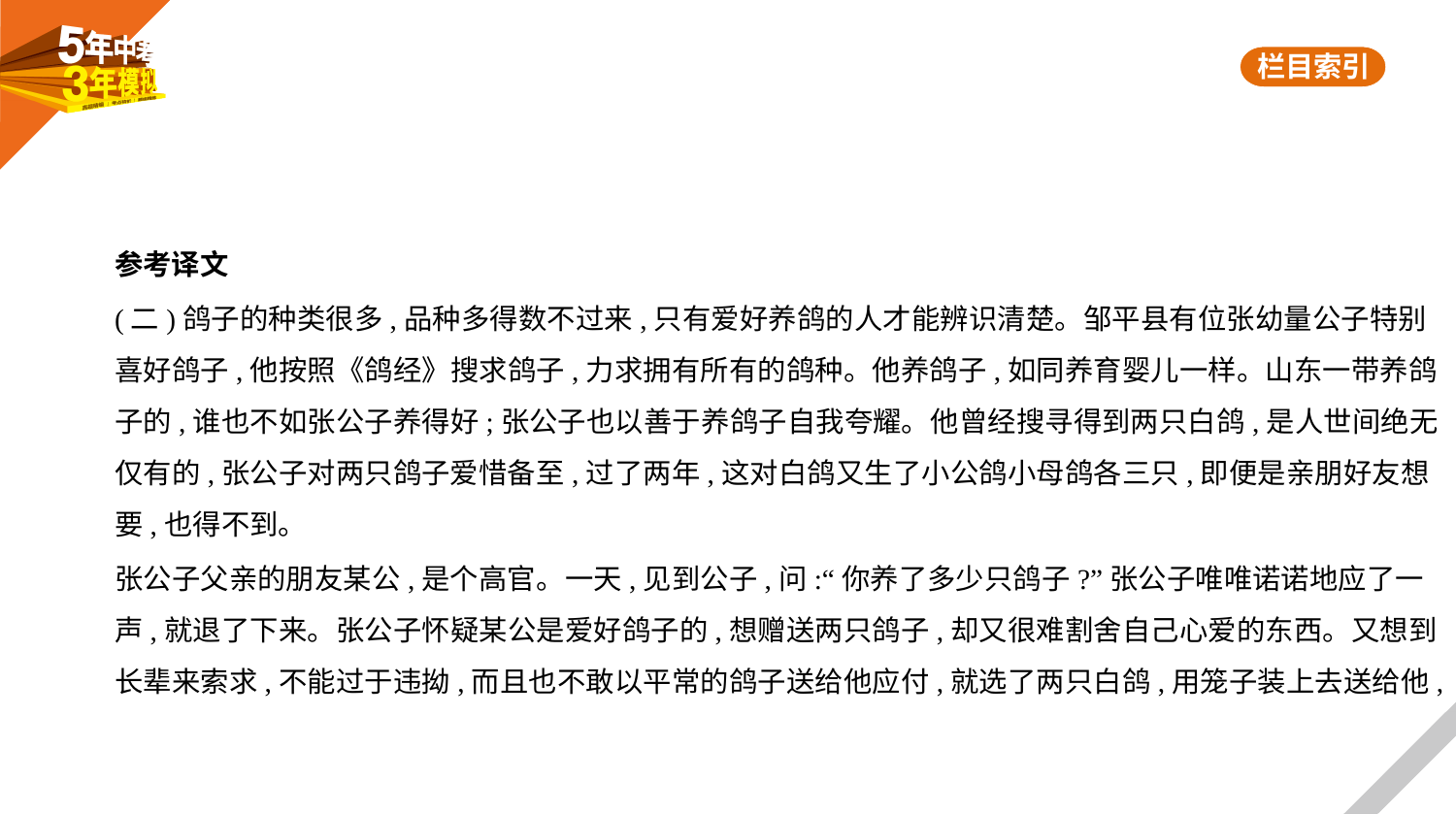

参考译文
(二)鸽子的种类很多,品种多得数不过来,只有爱好养鸽的人才能辨识清楚。邹平县有位张幼量公子特别
喜好鸽子,他按照《鸽经》搜求鸽子,力求拥有所有的鸽种。他养鸽子,如同养育婴儿一样。山东一带养鸽
子的,谁也不如张公子养得好;张公子也以善于养鸽子自我夸耀。他曾经搜寻得到两只白鸽,是人世间绝无
仅有的,张公子对两只鸽子爱惜备至,过了两年,这对白鸽又生了小公鸽小母鸽各三只,即便是亲朋好友想
要,也得不到。
张公子父亲的朋友某公,是个高官。一天,见到公子,问:“你养了多少只鸽子?”张公子唯唯诺诺地应了一
声,就退了下来。张公子怀疑某公是爱好鸽子的,想赠送两只鸽子,却又很难割舍自己心爱的东西。又想到
长辈来索求,不能过于违拗,而且也不敢以平常的鸽子送给他应付,就选了两只白鸽,用笼子装上去送给他,